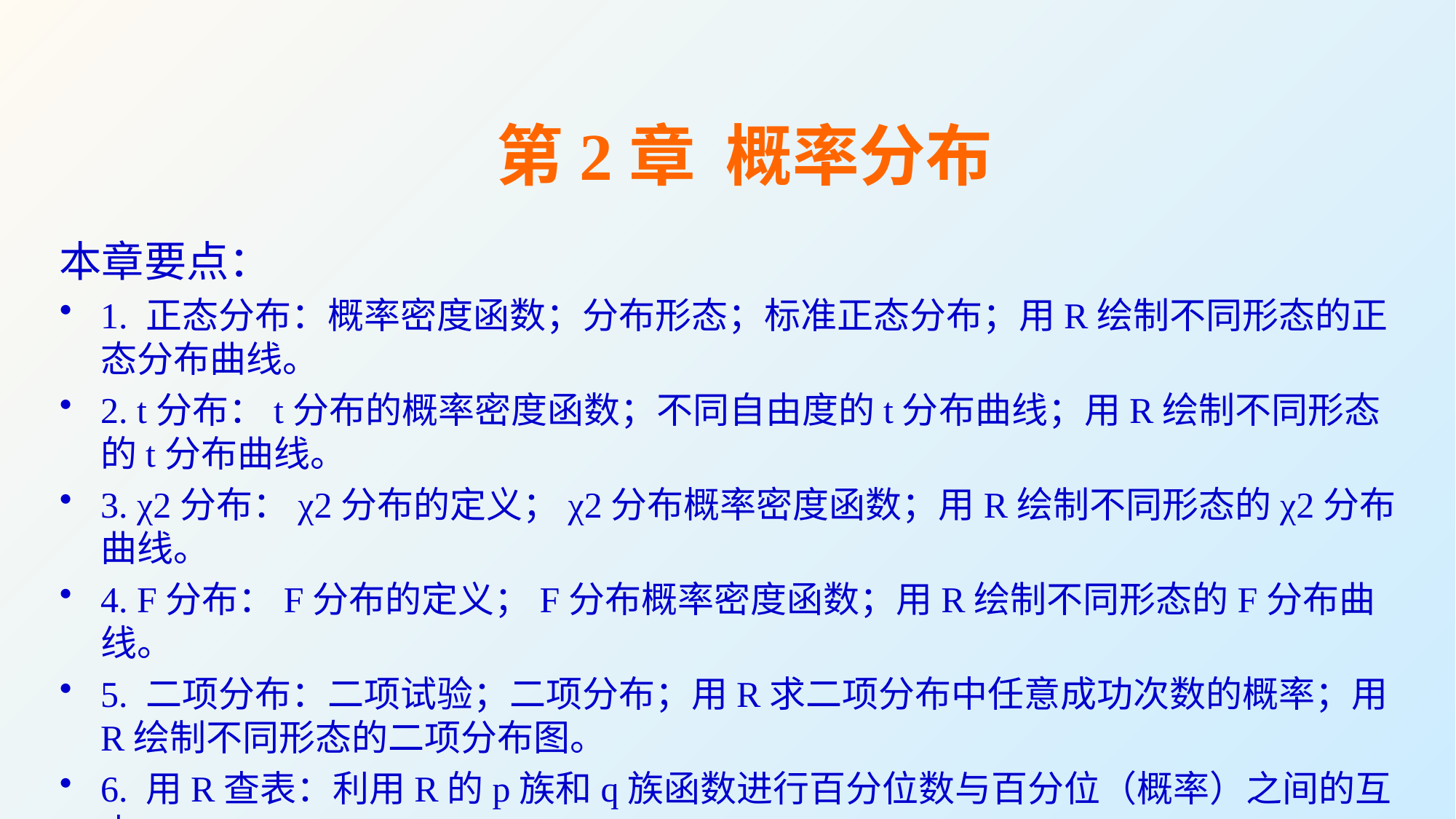

第2章  概率分布
本章要点：
1. 正态分布：概率密度函数；分布形态；标准正态分布；用R绘制不同形态的正态分布曲线。
2. t分布：t分布的概率密度函数；不同自由度的t分布曲线；用R绘制不同形态的t分布曲线。
3. χ2分布：χ2分布的定义；χ2分布概率密度函数；用R绘制不同形态的χ2分布曲线。
4. F分布：F分布的定义；F分布概率密度函数；用R绘制不同形态的F分布曲线。
5. 二项分布：二项试验；二项分布；用R求二项分布中任意成功次数的概率；用R绘制不同形态的二项分布图。
6. 用R查表：利用R的p族和q族函数进行百分位数与百分位（概率）之间的互查。